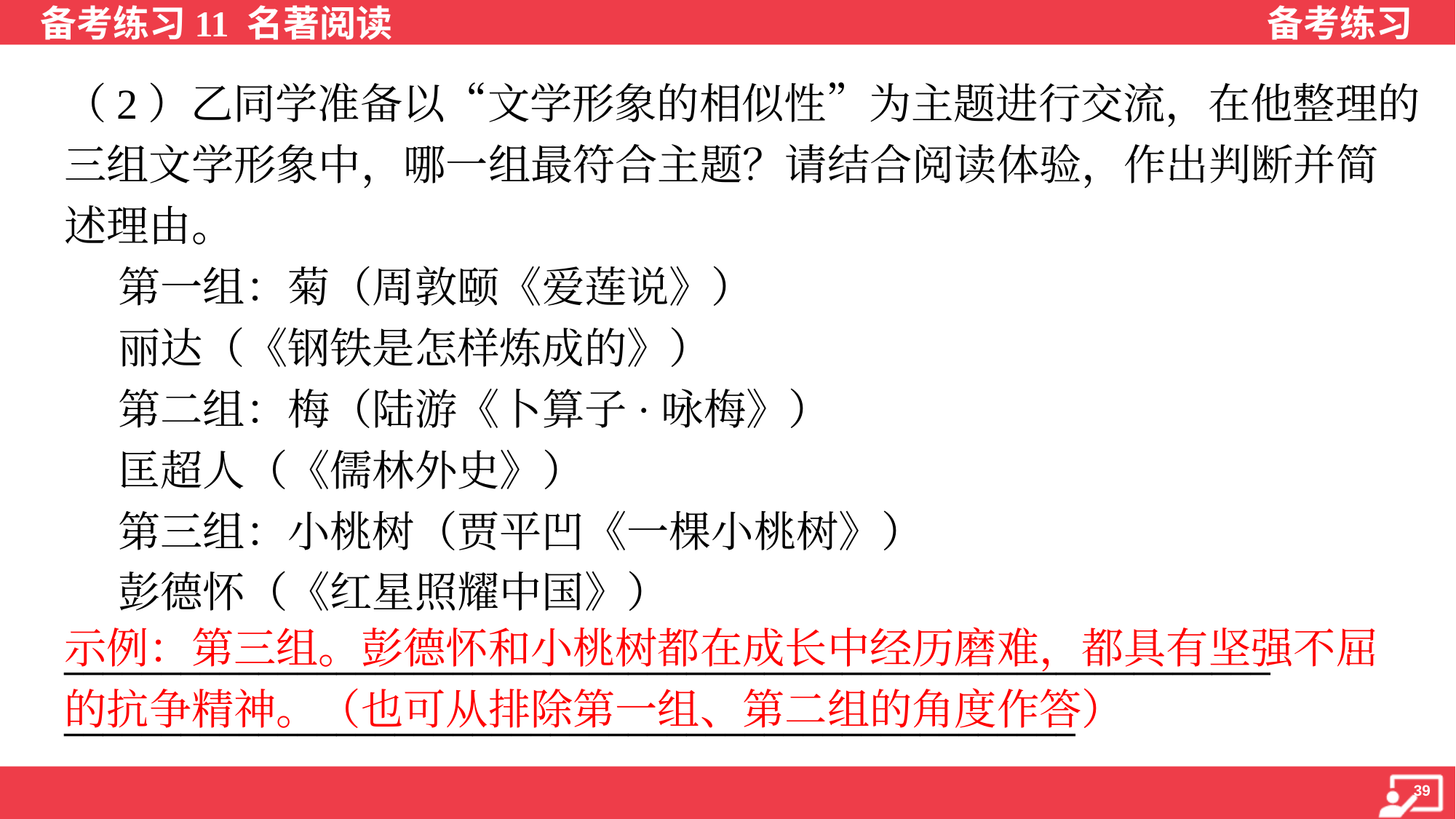

（2）乙同学准备以“文学形象的相似性”为主题进行交流，在他整理的
三组文学形象中，哪一组最符合主题？请结合阅读体验，作出判断并简
述理由。
    第一组：菊（周敦颐《爱莲说》）
    丽达（《钢铁是怎样炼成的》）
    第二组：梅（陆游《卜算子·咏梅》）
    匡超人（《儒林外史》）
    第三组：小桃树（贾平凹《一棵小桃树》）
    彭德怀（《红星照耀中国》）
______________________________________________________________
____________________________________________________
示例：第三组。彭德怀和小桃树都在成长中经历磨难，都具有坚强不屈的抗争精神。（也可从排除第一组、第二组的角度作答）